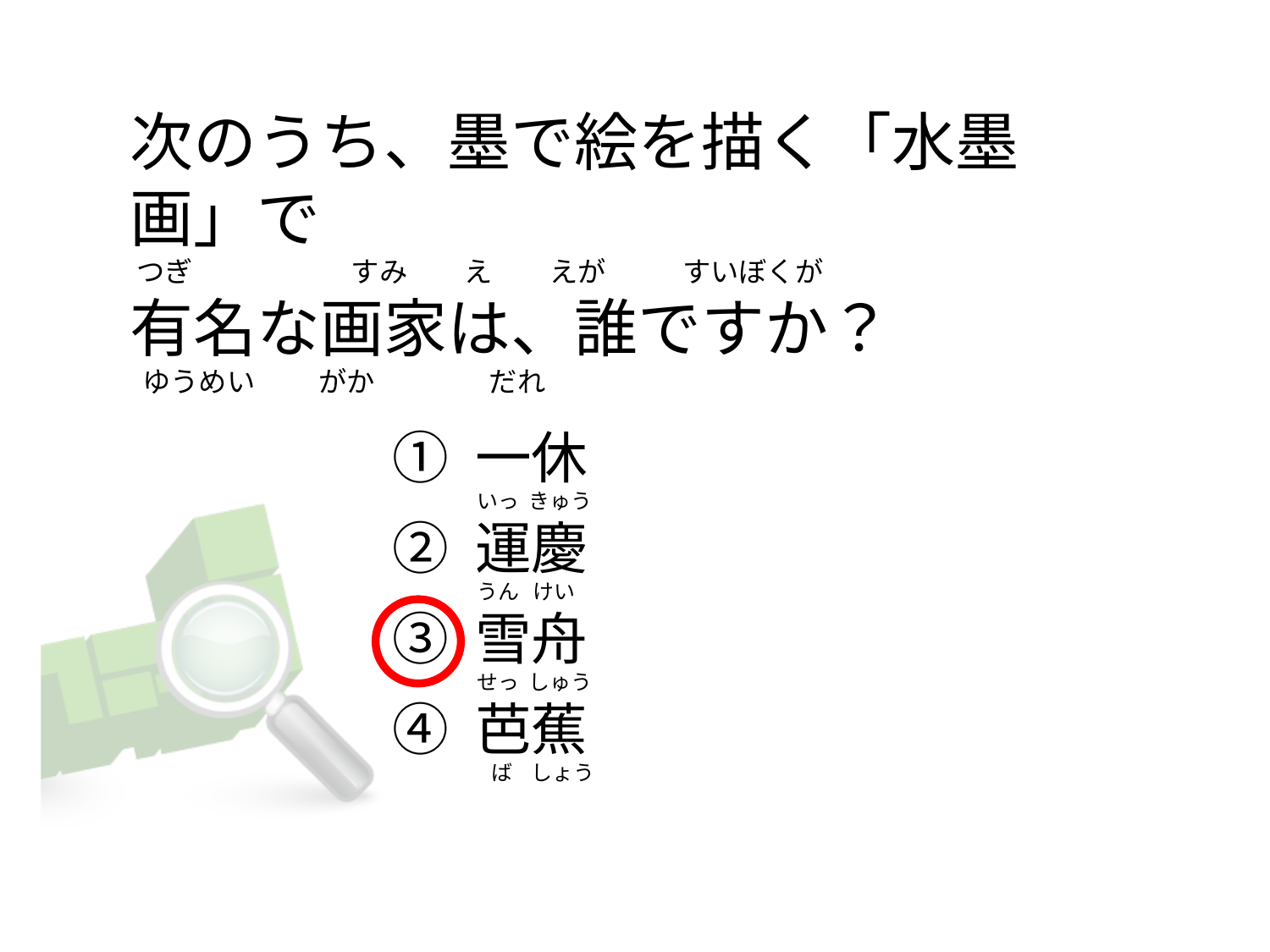

# 次のうち、墨で絵を描く「水墨画」で  つぎ                         すみ         え         えが            すいぼくが 有名な画家は、誰ですか？   ゆうめい          がか                  だれ
① 一休
② 運慶
③ 雪舟
④ 芭蕉
いっ  きゅう
うん   けい

せっ  しゅう
  ば    しょう